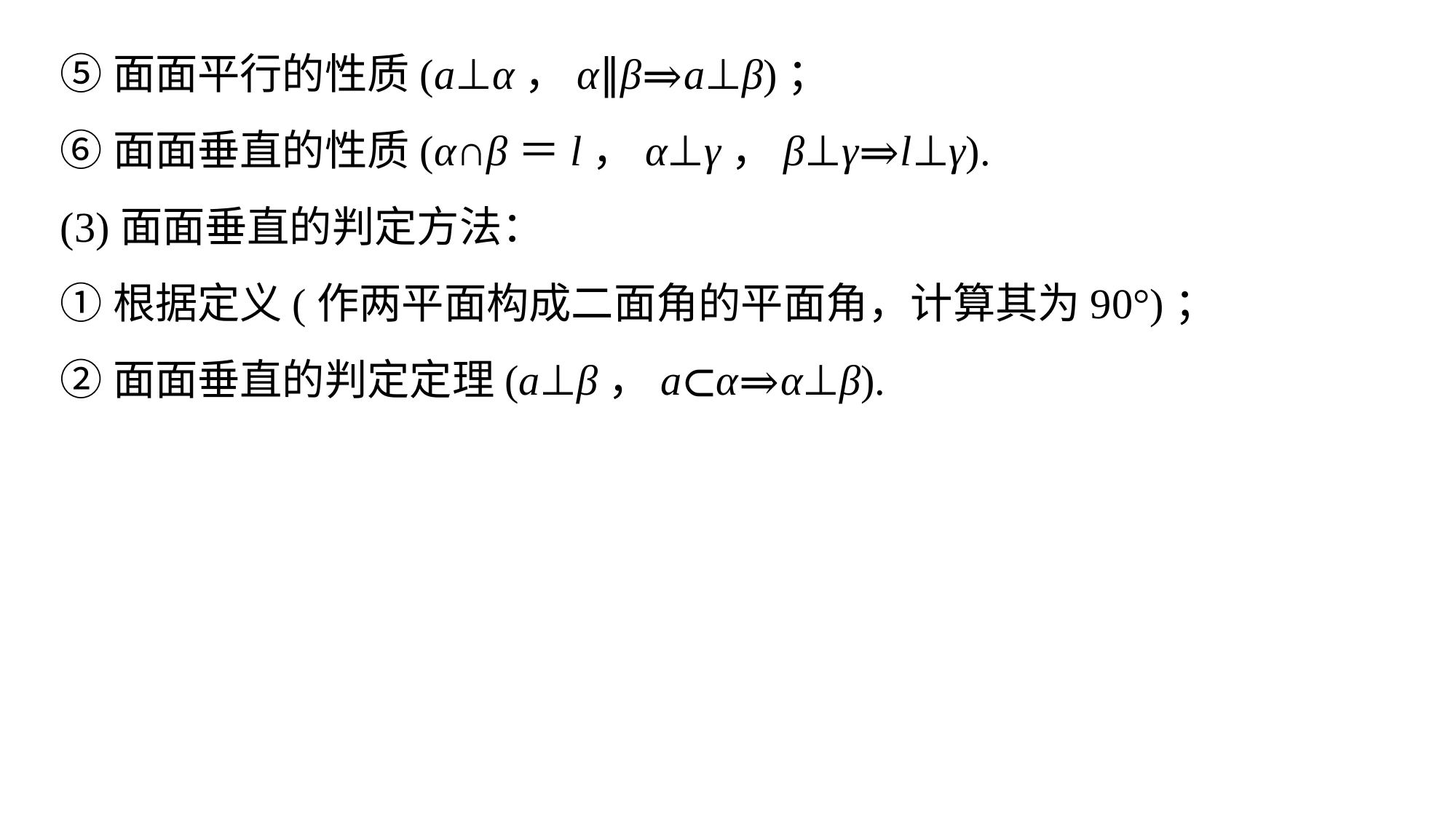

⑤面面平行的性质(a⊥α，α∥β⇒a⊥β)；
⑥面面垂直的性质(α∩β＝l，α⊥γ，β⊥γ⇒l⊥γ).
(3)面面垂直的判定方法：
①根据定义(作两平面构成二面角的平面角，计算其为90°)；
②面面垂直的判定定理(a⊥β，a⊂α⇒α⊥β).